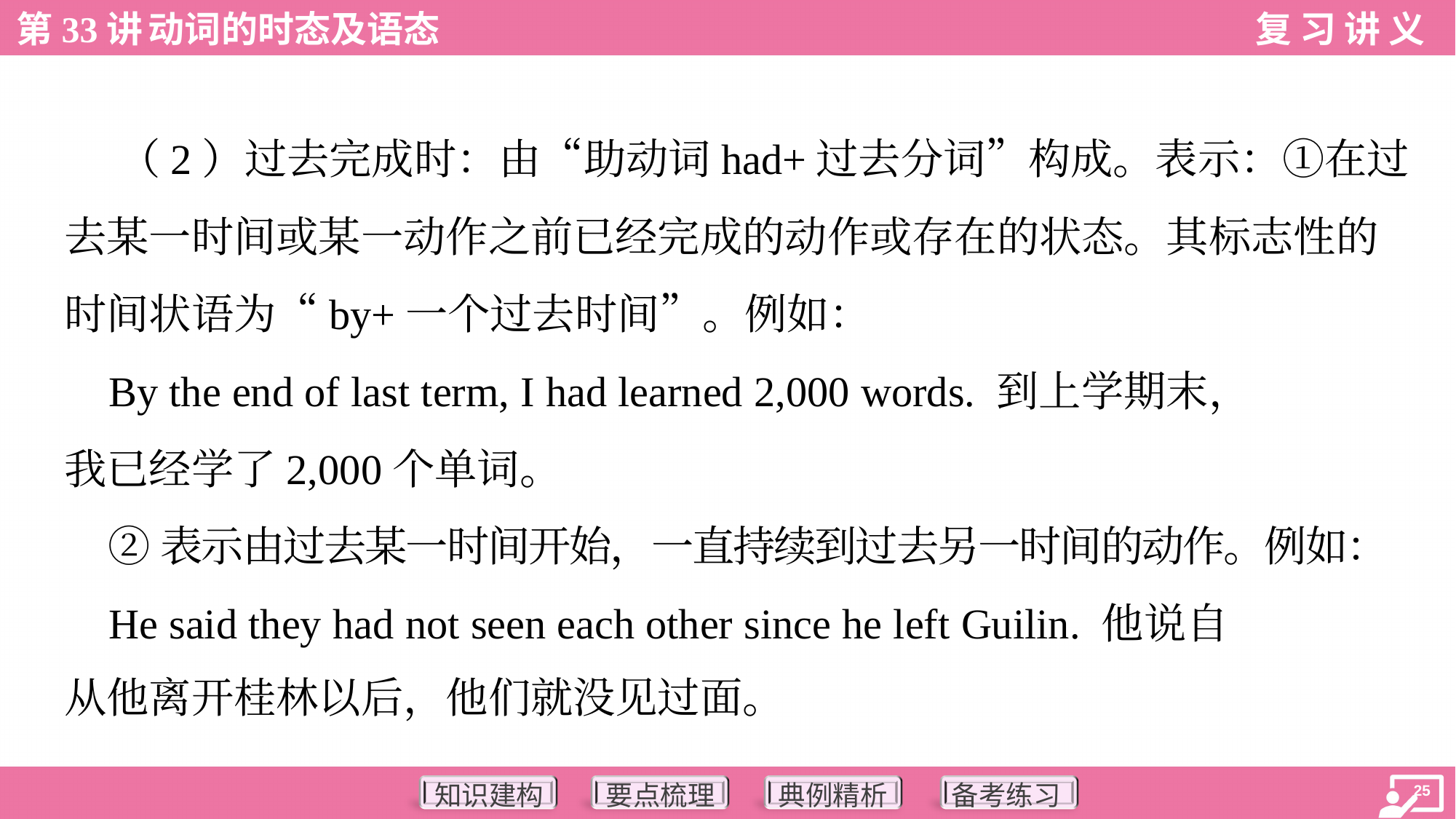

（2）过去完成时：由“助动词had+过去分词”构成。表示：①在过
去某一时间或某一动作之前已经完成的动作或存在的状态。其标志性的
时间状语为“by+一个过去时间”。例如：
    By the end of last term, I had learned 2,000 words. 到上学期末，
我已经学了2,000个单词。
    ②表示由过去某一时间开始，一直持续到过去另一时间的动作。例如：
    He said they had not seen each other since he left Guilin. 他说自
从他离开桂林以后，他们就没见过面。